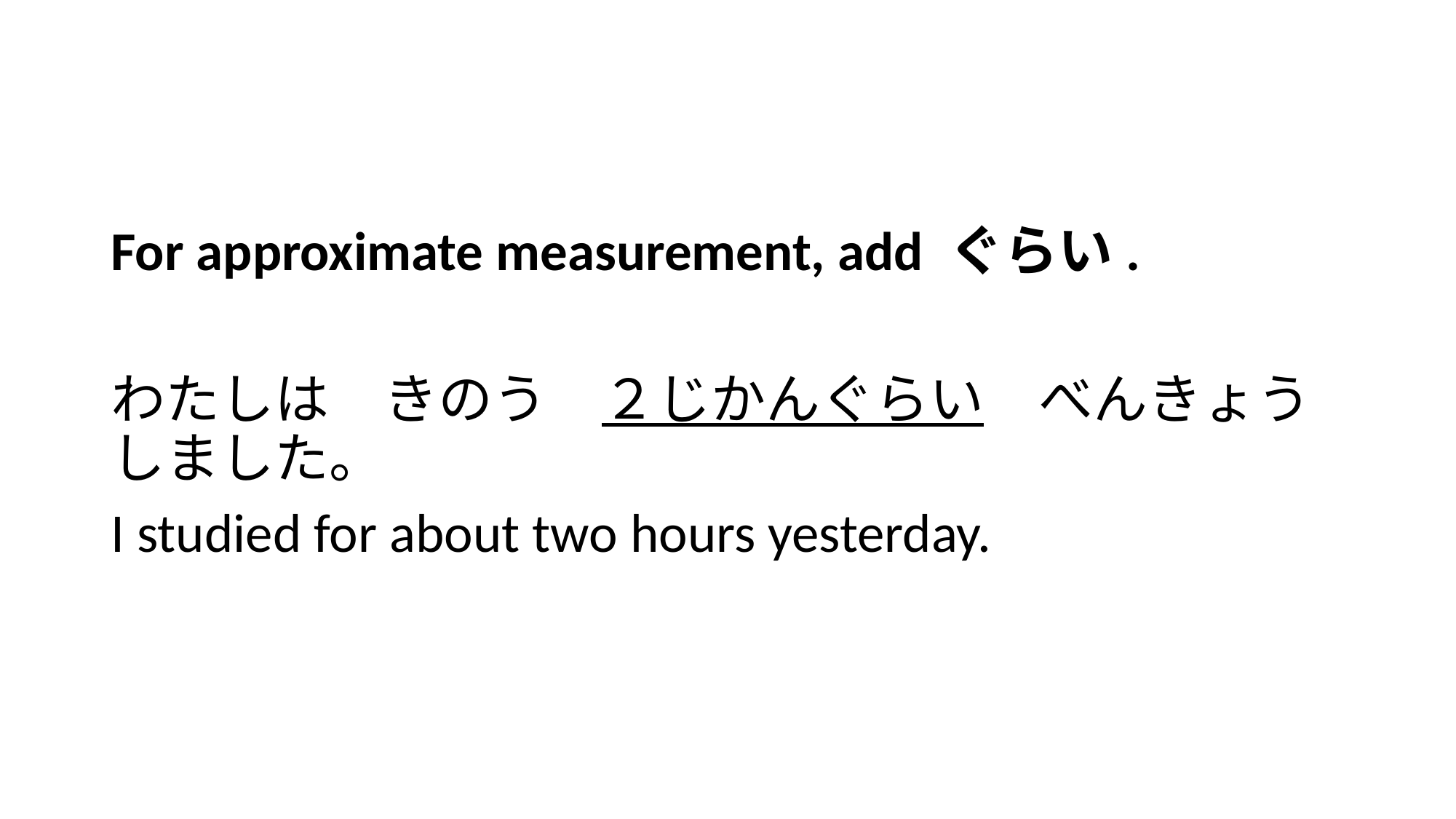

#
For approximate measurement, add ぐらい.

わたしは　きのう　２じかんぐらい　べんきょうしました。
I studied for about two hours yesterday.